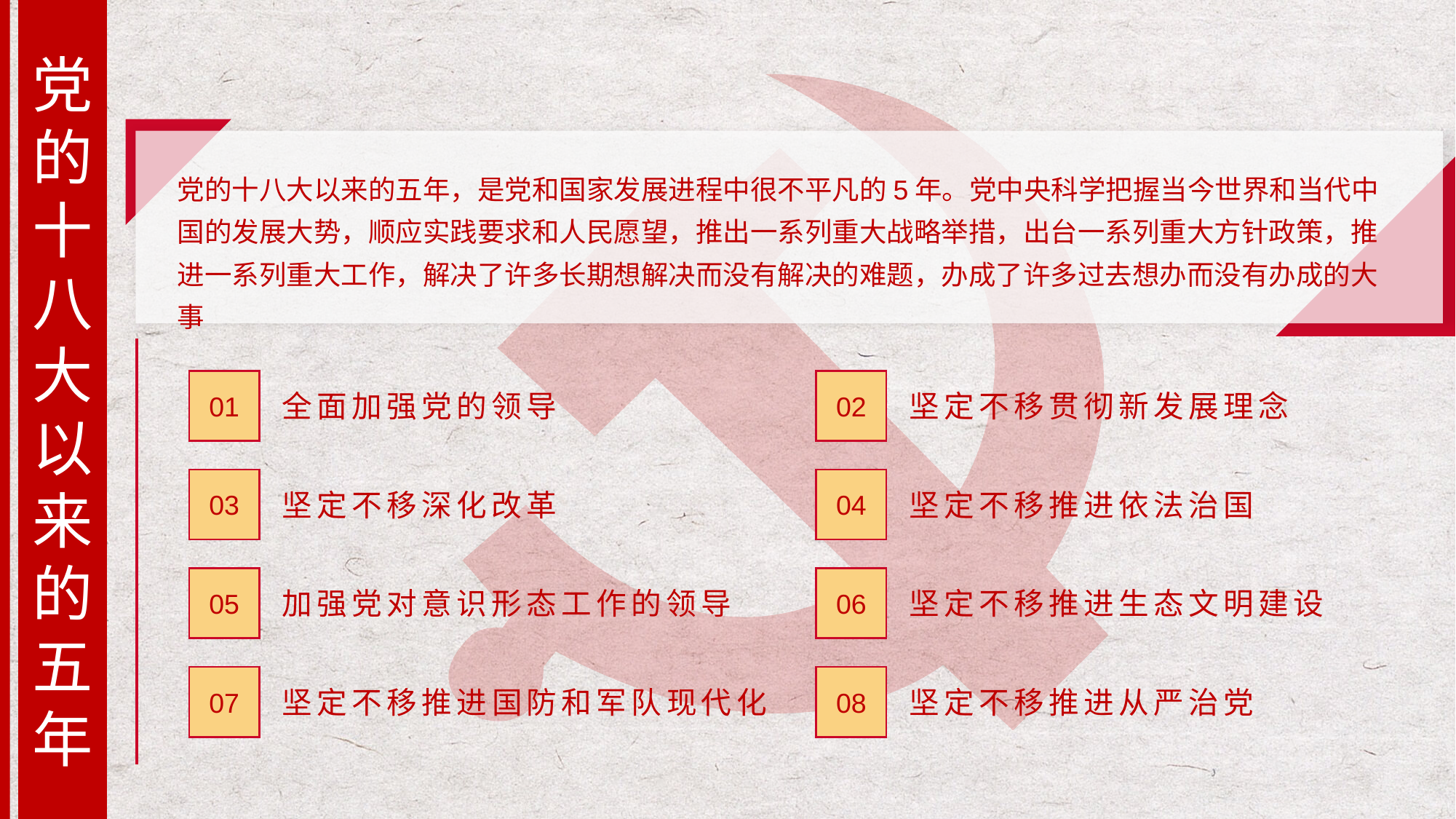

党的十八大以来的五年

党的十八大以来的五年，是党和国家发展进程中很不平凡的5年。党中央科学把握当今世界和当代中国的发展大势，顺应实践要求和人民愿望，推出一系列重大战略举措，出台一系列重大方针政策，推进一系列重大工作，解决了许多长期想解决而没有解决的难题，办成了许多过去想办而没有办成的大事
01
全面加强党的领导
02
坚定不移贯彻新发展理念
03
坚定不移深化改革
04
坚定不移推进依法治国
05
加强党对意识形态工作的领导
06
坚定不移推进生态文明建设
07
坚定不移推进国防和军队现代化
08
坚定不移推进从严治党